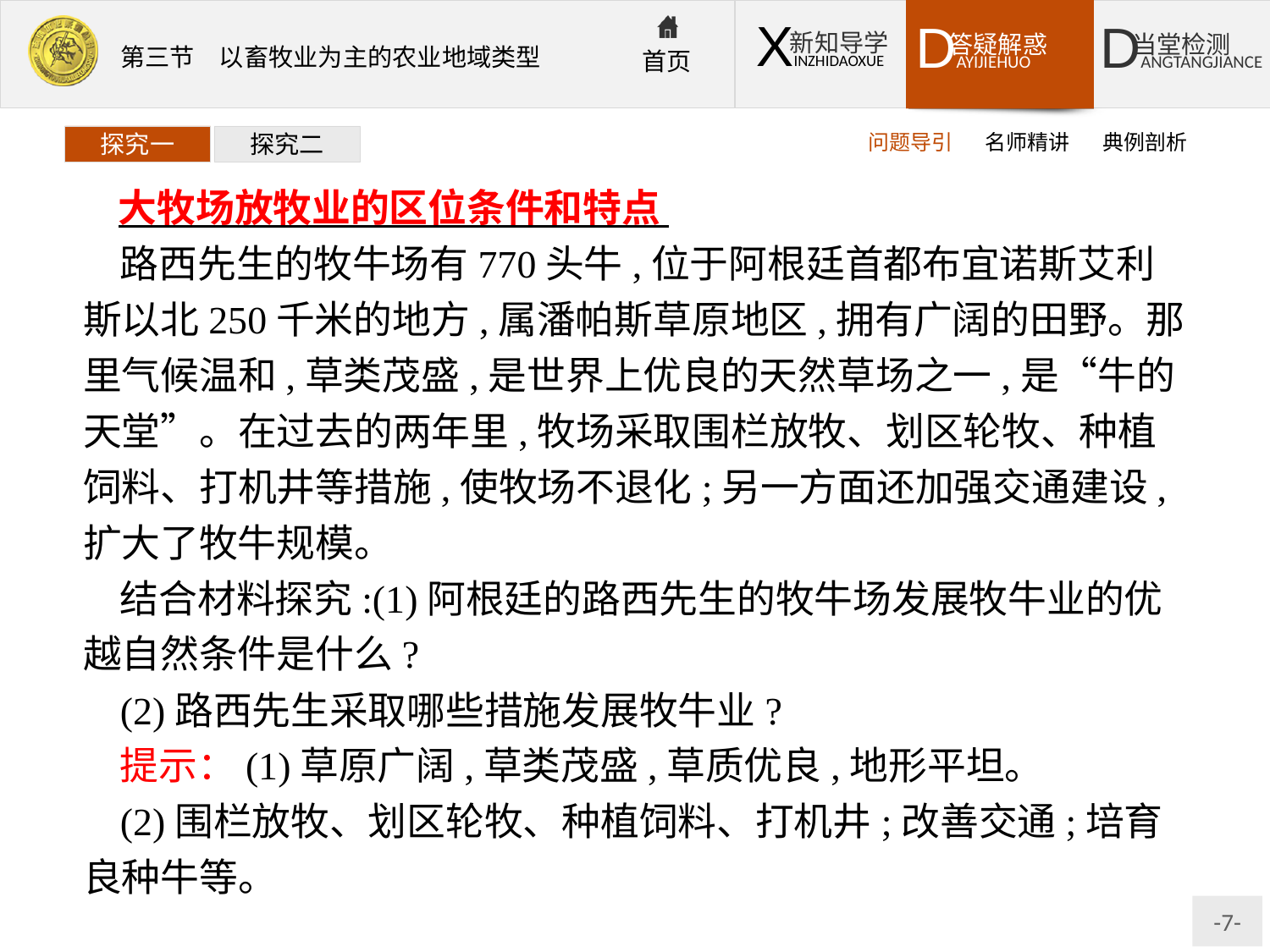

问题导引
名师精讲
典例剖析
探究一
探究二
大牧场放牧业的区位条件和特点
路西先生的牧牛场有770头牛,位于阿根廷首都布宜诺斯艾利斯以北250千米的地方,属潘帕斯草原地区,拥有广阔的田野。那里气候温和,草类茂盛,是世界上优良的天然草场之一,是“牛的天堂”。在过去的两年里,牧场采取围栏放牧、划区轮牧、种植饲料、打机井等措施,使牧场不退化;另一方面还加强交通建设,扩大了牧牛规模。
结合材料探究:(1)阿根廷的路西先生的牧牛场发展牧牛业的优越自然条件是什么?
(2)路西先生采取哪些措施发展牧牛业?
提示：(1)草原广阔,草类茂盛,草质优良,地形平坦。
(2)围栏放牧、划区轮牧、种植饲料、打机井;改善交通;培育良种牛等。